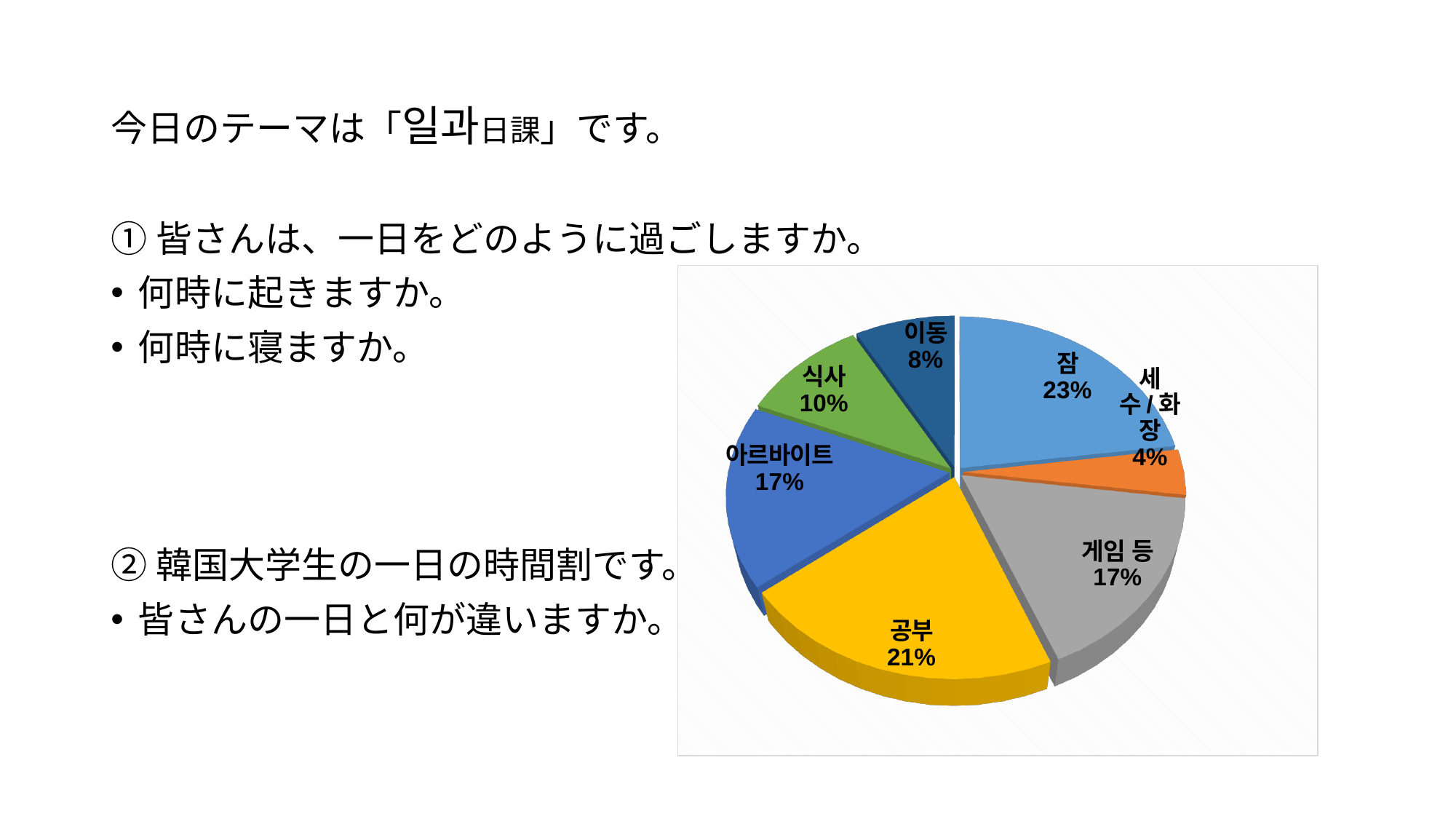

#
今日のテーマは「일과日課」です。

①皆さんは、一日をどのように過ごしますか。
何時に起きますか。
何時に寝ますか。

②韓国大学生の一日の時間割です。
皆さんの一日と何が違いますか。

[unsupported chart]